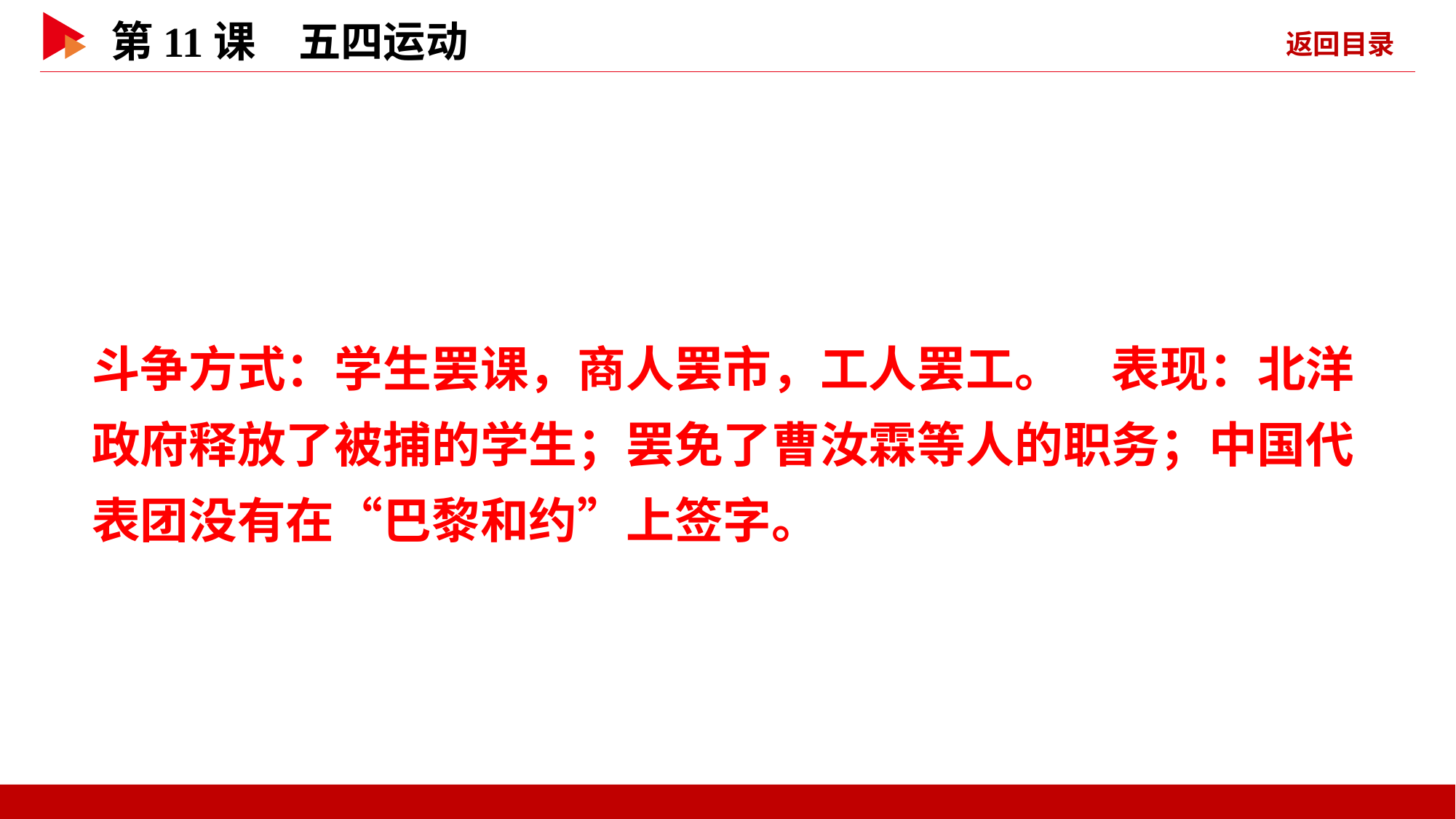

斗争方式：学生罢课，商人罢市，工人罢工。　表现：北洋政府释放了被捕的学生；罢免了曹汝霖等人的职务；中国代表团没有在“巴黎和约”上签字。